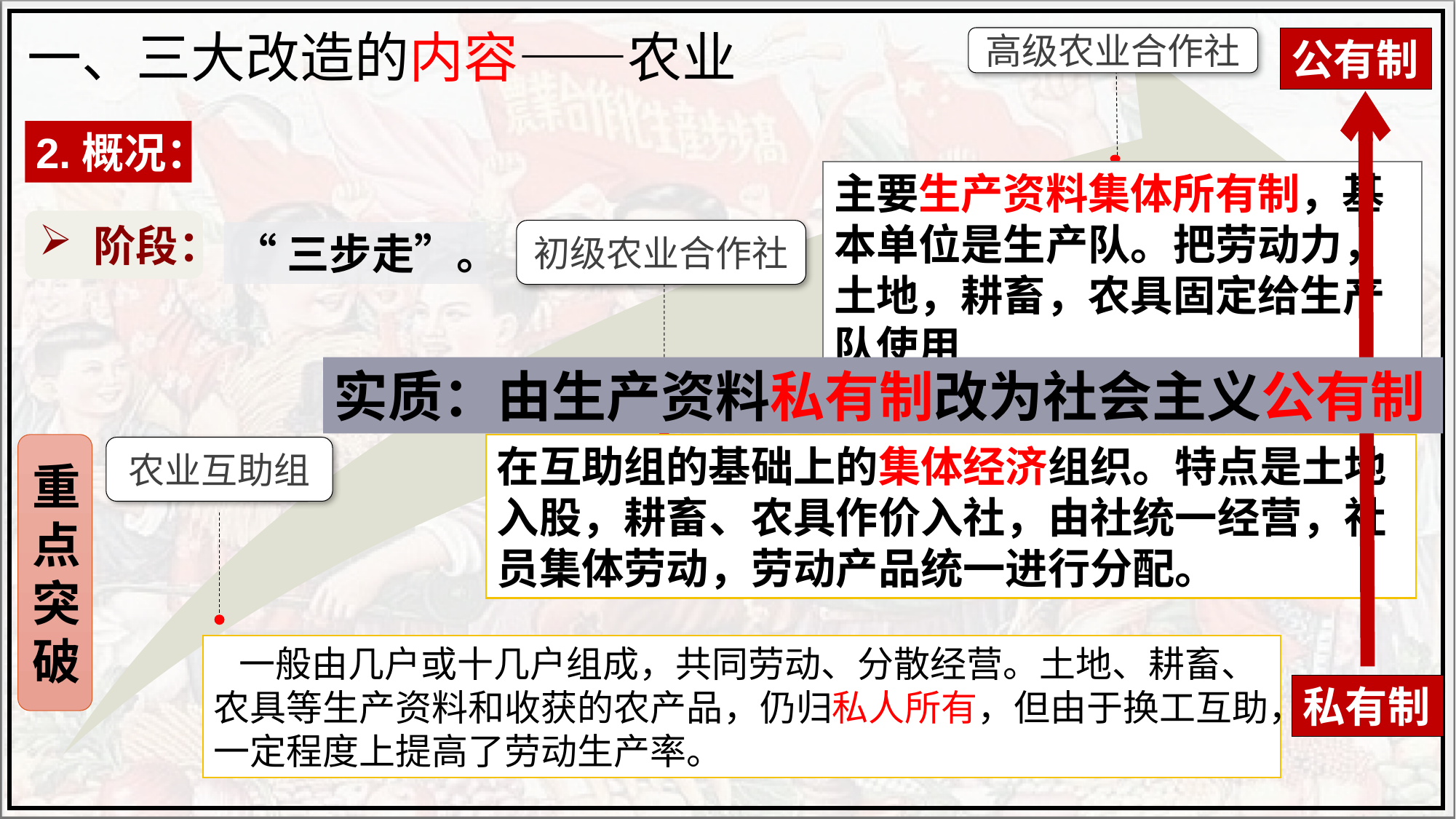

一、三大改造的内容——农业
高级农业合作社

公有制

2.概况：
主要生产资料集体所有制，基本单位是生产队。把劳动力，土地，耕畜，农具固定给生产队使用
阶段：
初级农业合作社

“三步走”。
实质：由生产资料私有制改为社会主义公有制
重点突破
在互助组的基础上的集体经济组织。特点是土地入股，耕畜、农具作价入社，由社统一经营，社员集体劳动，劳动产品统一进行分配。
农业互助组

   一般由几户或十几户组成，共同劳动、分散经营。土地、耕畜、农具等生产资料和收获的农产品，仍归私人所有，但由于换工互助，一定程度上提高了劳动生产率。
私有制